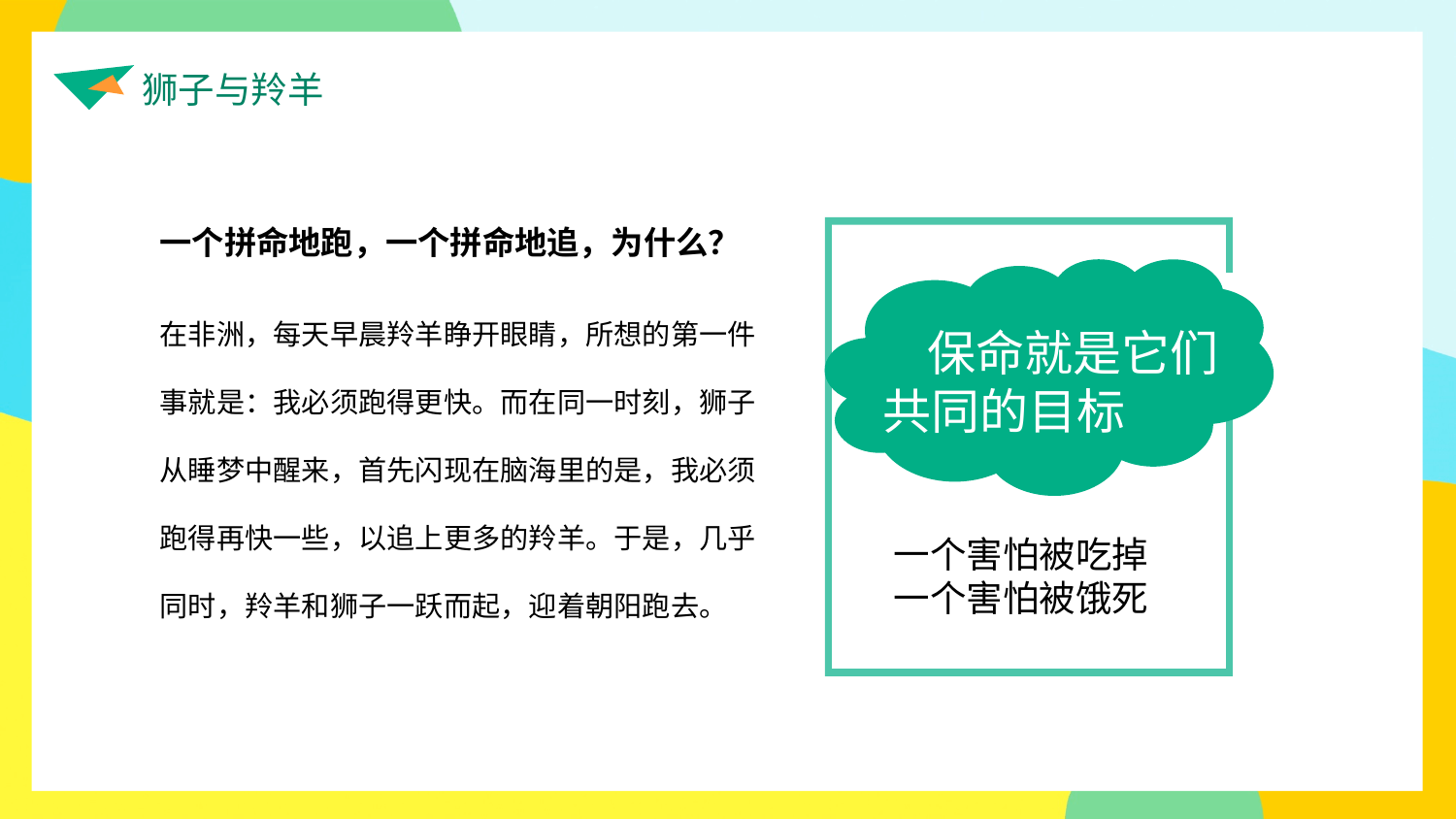

一个拼命地跑，一个拼命地追，为什么？

在非洲，每天早晨羚羊睁开眼睛，所想的第一件事就是：我必须跑得更快。而在同一时刻，狮子从睡梦中醒来，首先闪现在脑海里的是，我必须跑得再快一些，以追上更多的羚羊。于是，几乎同时，羚羊和狮子一跃而起，迎着朝阳跑去。
   保命就是它们共同的目标
一个害怕被吃掉
一个害怕被饿死